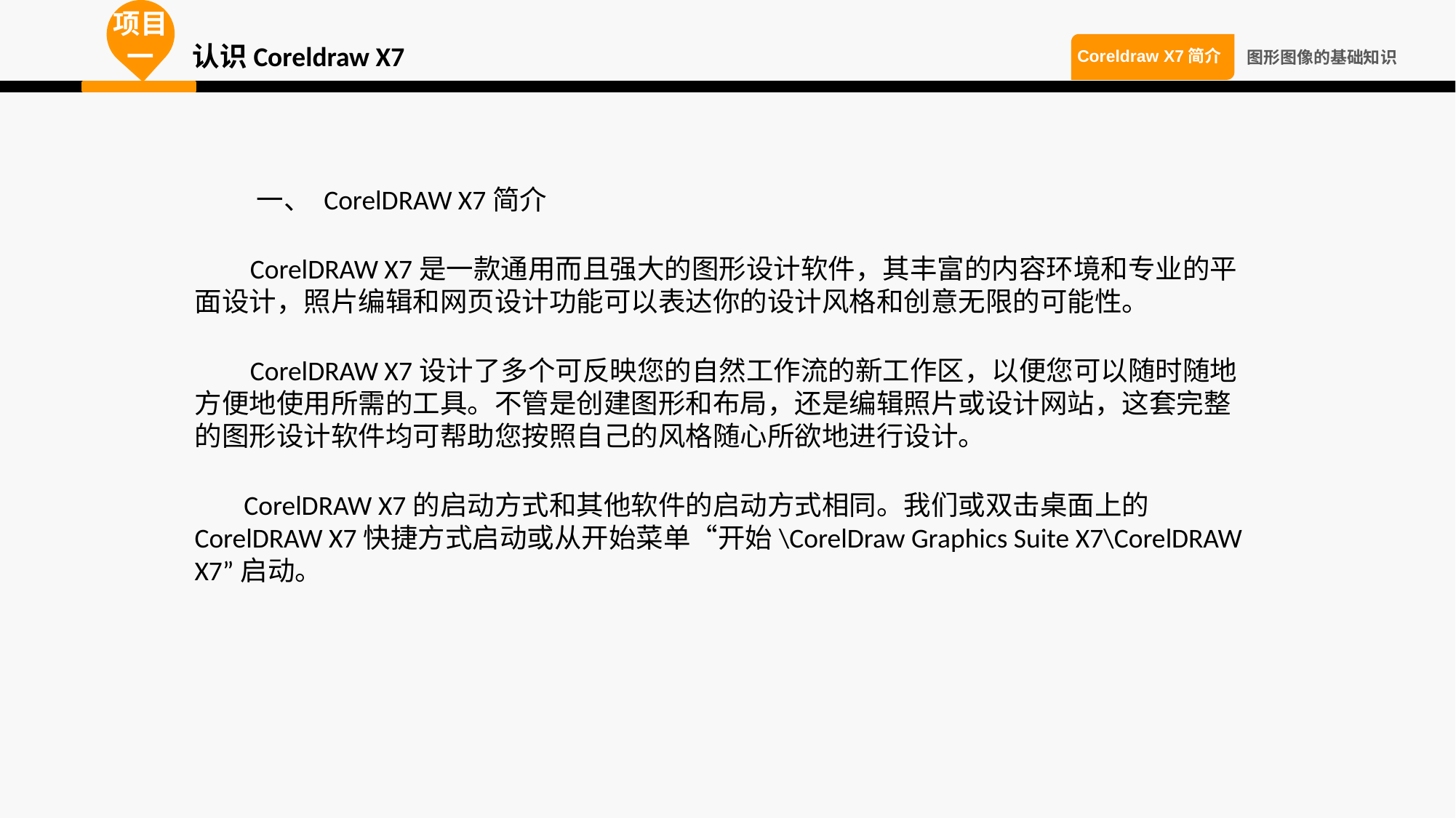

项目一

认识Coreldraw X7

Coreldraw X7简介
图形图像的基础知识
         一、 CorelDRAW X7简介
         CorelDRAW X7是一款通用而且强大的图形设计软件，其丰富的内容环境和专业的平面设计，照片编辑和网页设计功能可以表达你的设计风格和创意无限的可能性。
         CorelDRAW X7设计了多个可反映您的自然工作流的新工作区，以便您可以随时随地方便地使用所需的工具。不管是创建图形和布局，还是编辑照片或设计网站，这套完整的图形设计软件均可帮助您按照自己的风格随心所欲地进行设计。
        CorelDRAW X7的启动方式和其他软件的启动方式相同。我们或双击桌面上的CorelDRAW X7快捷方式启动或从开始菜单“开始\CorelDraw Graphics Suite X7\CorelDRAW X7”启动。